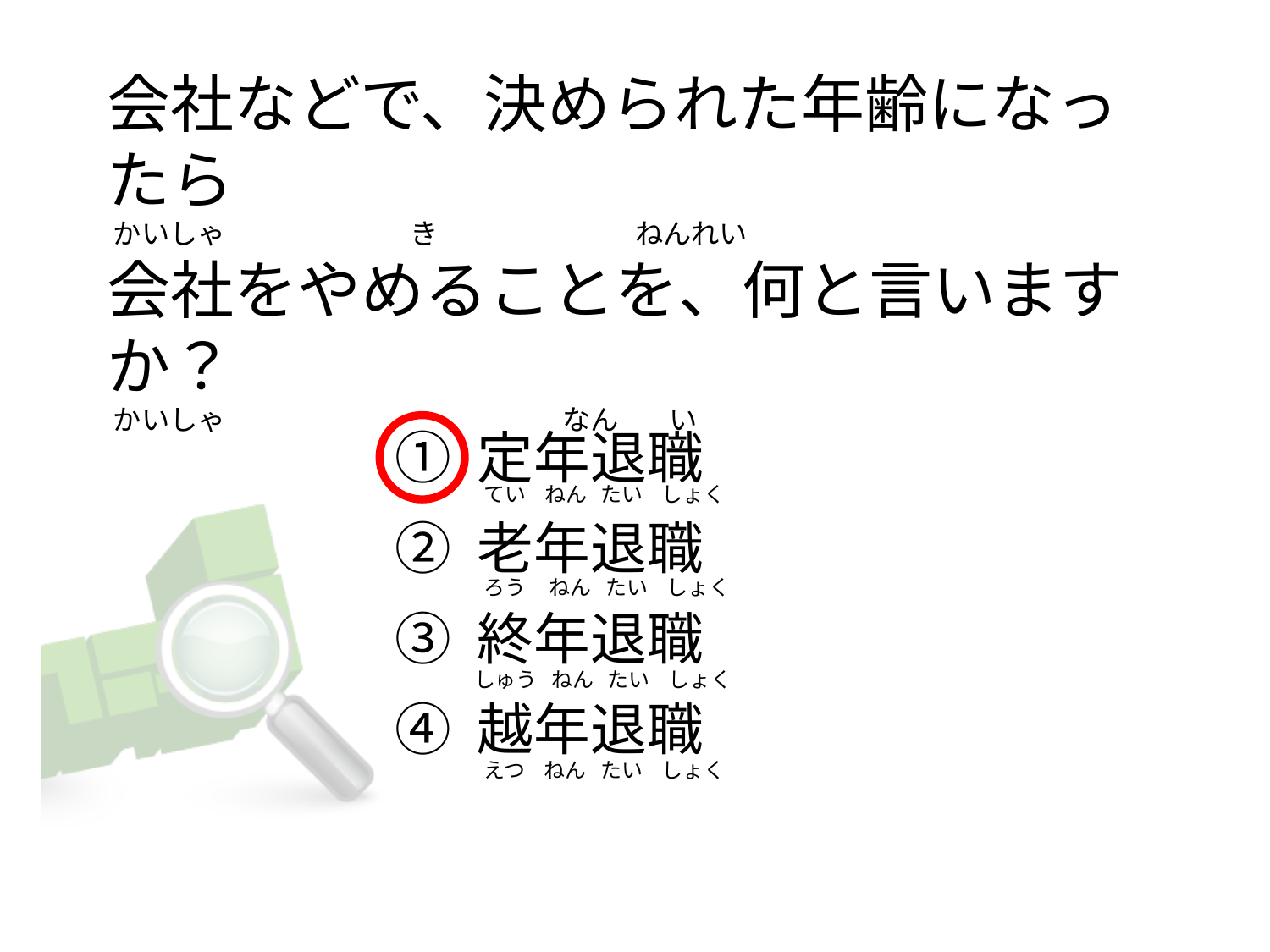

# 会社などで、決められた年齢になったら  かいしゃ                             き                               ねんれい 会社をやめることを、何と言いますか？  かいしゃ                                                     なん        い

① 定年退職
② 老年退職
③ 終年退職
④ 越年退職
 てい    ねん   たい    しょく
 ろう     ねん   たい    しょく
しゅう   ねん   たい    しょく
 えつ    ねん   たい    しょく